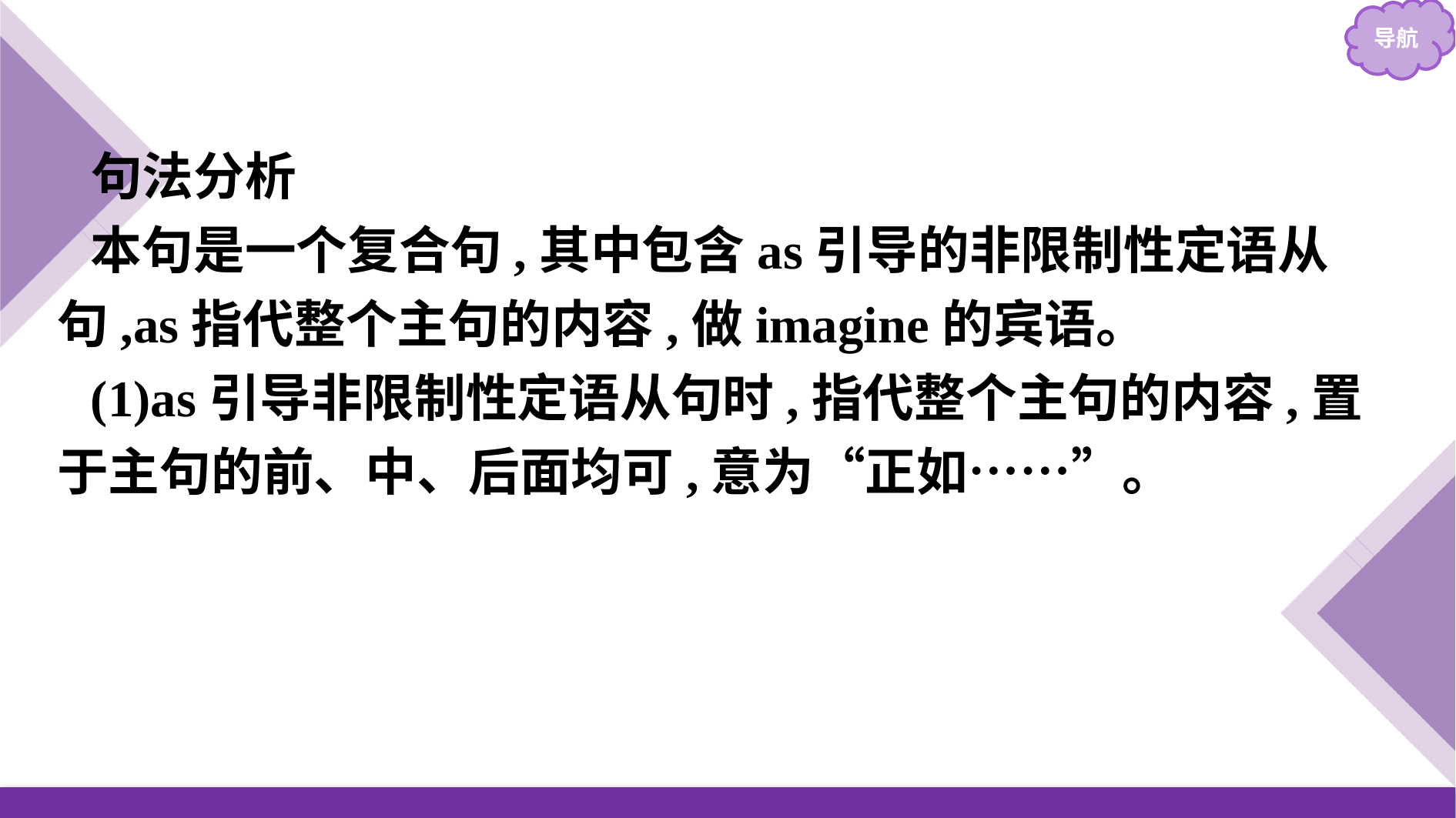

句法分析
本句是一个复合句,其中包含as引导的非限制性定语从句,as指代整个主句的内容,做imagine的宾语。
(1)as引导非限制性定语从句时,指代整个主句的内容,置于主句的前、中、后面均可,意为“正如……”。